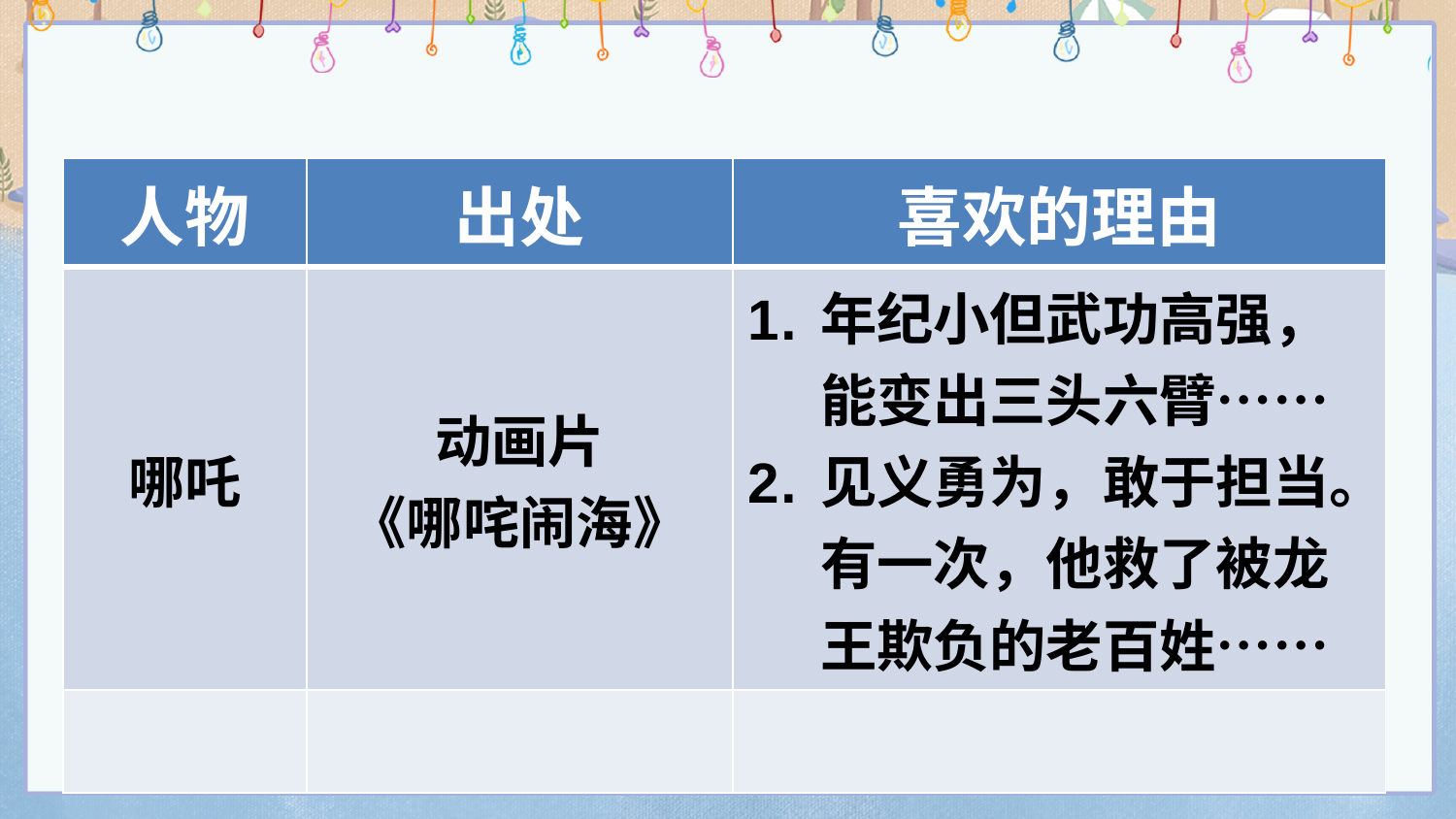

| 人物 | 出处 | 喜欢的理由 |
| --- | --- | --- |
| 哪吒 | 动画片 《哪咤闹海》 | 年纪小但武功高强，能变出三头六臂…… 见义勇为，敢于担当。有一次，他救了被龙王欺负的老百姓…… |
|  |  |  |